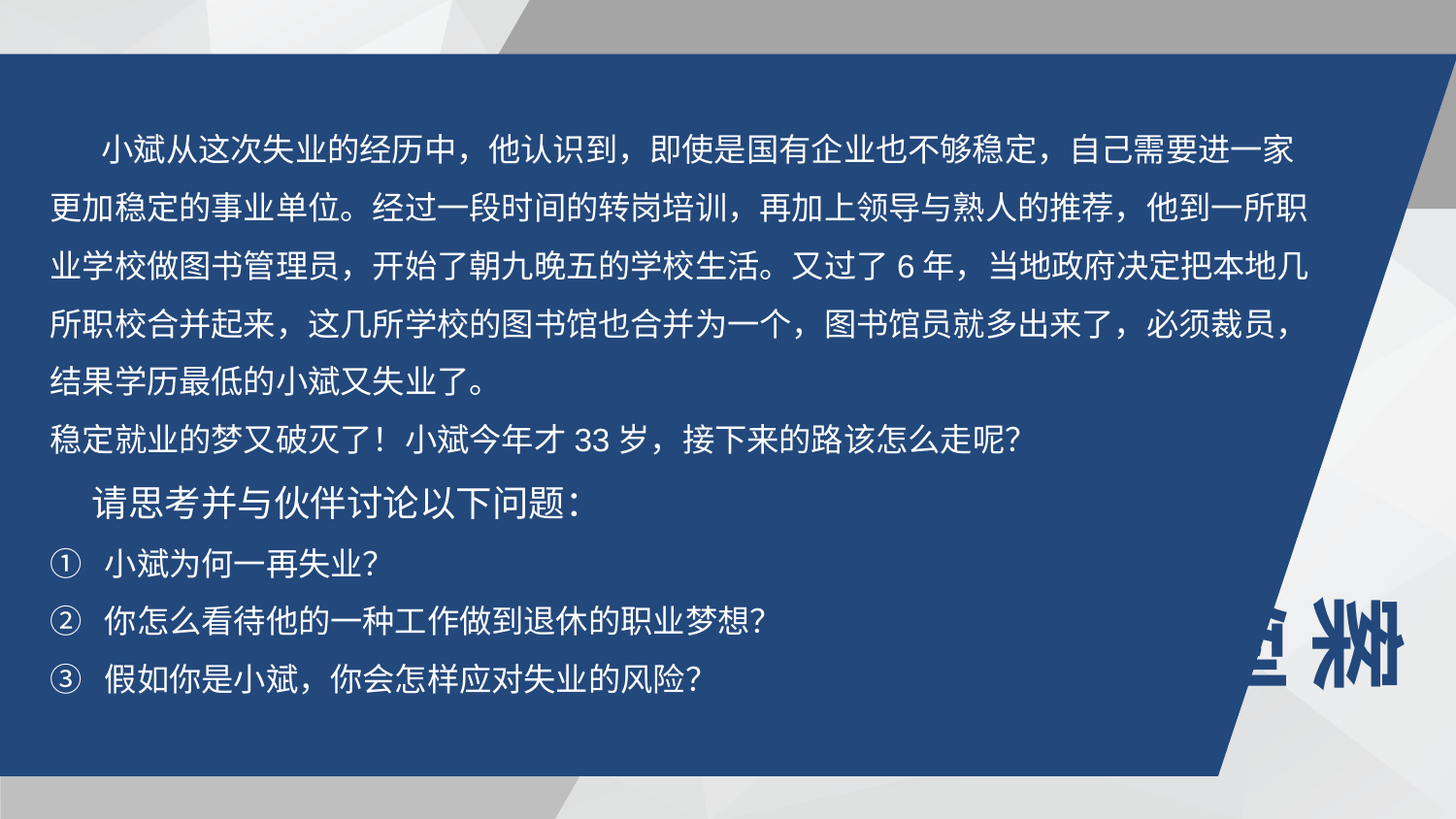

小斌从这次失业的经历中，他认识到，即使是国有企业也不够稳定，自己需要进一家更加稳定的事业单位。经过一段时间的转岗培训，再加上领导与熟人的推荐，他到一所职业学校做图书管理员，开始了朝九晚五的学校生活。又过了6年，当地政府决定把本地几所职校合并起来，这几所学校的图书馆也合并为一个，图书馆员就多出来了，必须裁员，结果学历最低的小斌又失业了。
稳定就业的梦又破灭了！小斌今年才33岁，接下来的路该怎么走呢？
    请思考并与伙伴讨论以下问题：
小斌为何一再失业？
你怎么看待他的一种工作做到退休的职业梦想？
假如你是小斌，你会怎样应对失业的风险？
案例